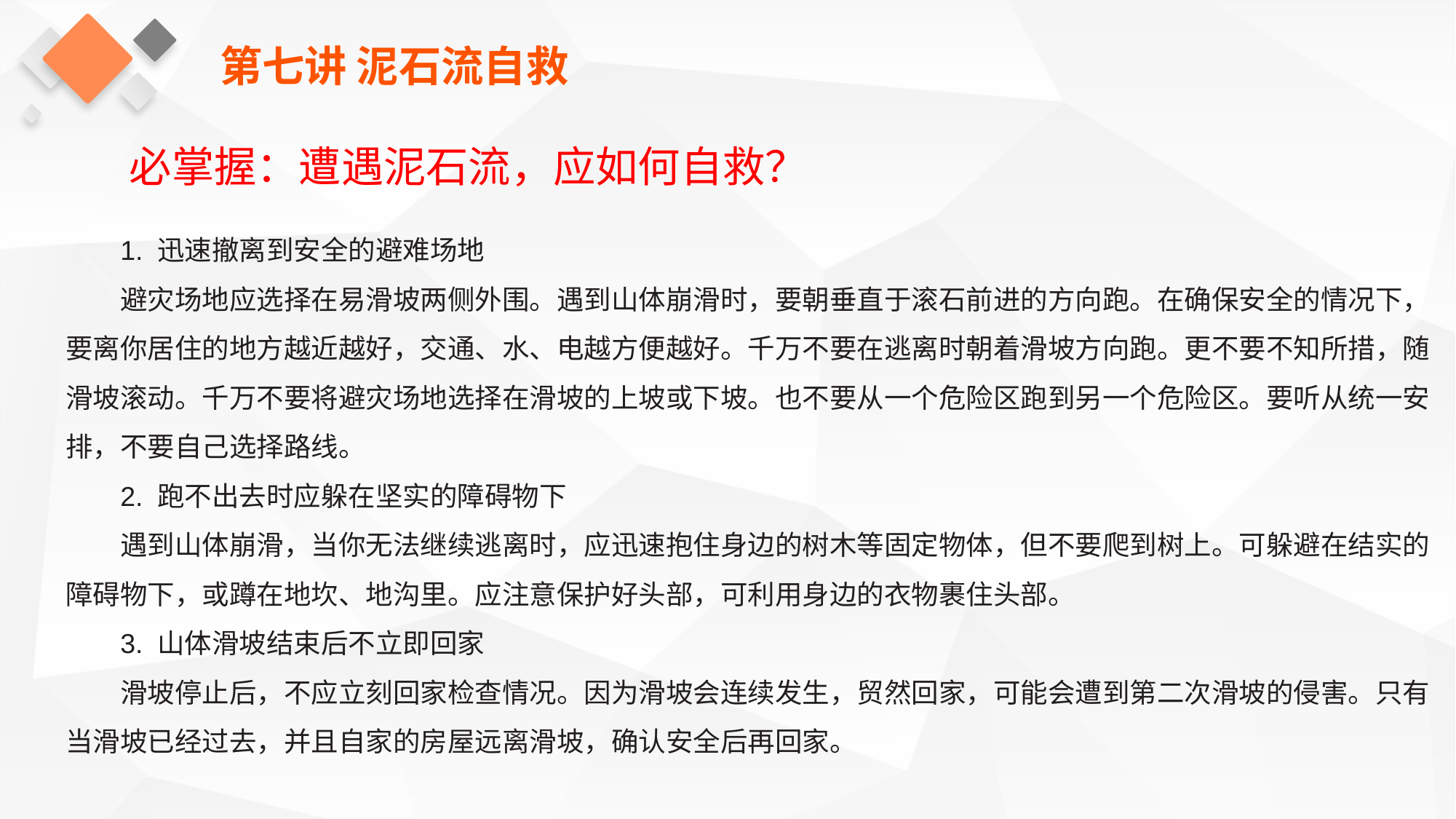

第七讲 泥石流自救
必掌握：遭遇泥石流，应如何自救？
1. 迅速撤离到安全的避难场地
避灾场地应选择在易滑坡两侧外围。遇到山体崩滑时，要朝垂直于滚石前进的方向跑。在确保安全的情况下，要离你居住的地方越近越好，交通、水、电越方便越好。千万不要在逃离时朝着滑坡方向跑。更不要不知所措，随滑坡滚动。千万不要将避灾场地选择在滑坡的上坡或下坡。也不要从一个危险区跑到另一个危险区。要听从统一安排，不要自己选择路线。
2. 跑不出去时应躲在坚实的障碍物下
遇到山体崩滑，当你无法继续逃离时，应迅速抱住身边的树木等固定物体，但不要爬到树上。可躲避在结实的障碍物下，或蹲在地坎、地沟里。应注意保护好头部，可利用身边的衣物裹住头部。
3. 山体滑坡结束后不立即回家
滑坡停止后，不应立刻回家检查情况。因为滑坡会连续发生，贸然回家，可能会遭到第二次滑坡的侵害。只有当滑坡已经过去，并且自家的房屋远离滑坡，确认安全后再回家。